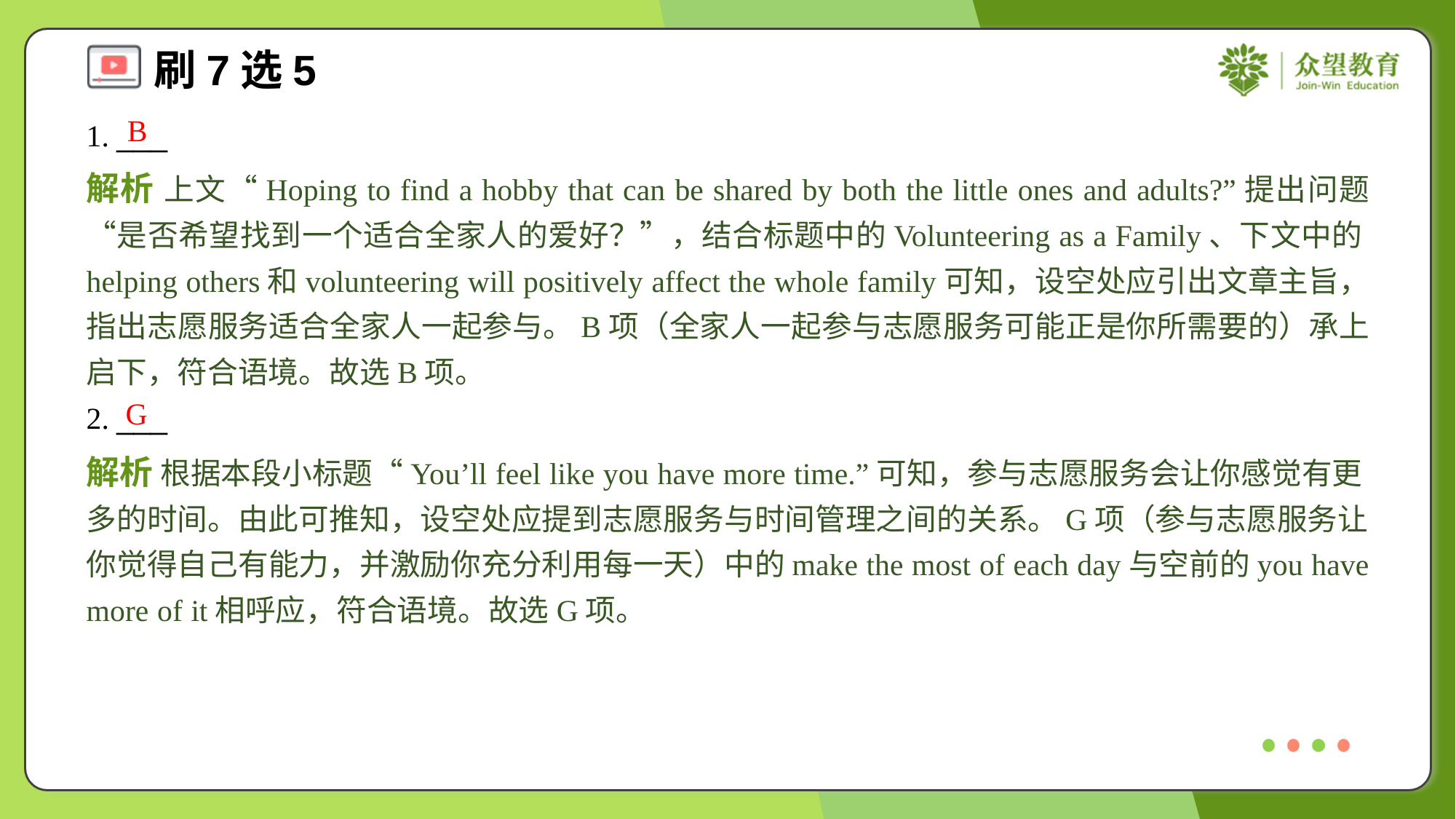

B
1. ___
解析 上文“Hoping to find a hobby that can be shared by both the little ones and adults?”提出问题“是否希望找到一个适合全家人的爱好？”，结合标题中的Volunteering as a Family、下文中的helping others和volunteering will positively affect the whole family可知，设空处应引出文章主旨，指出志愿服务适合全家人一起参与。B项（全家人一起参与志愿服务可能正是你所需要的）承上启下，符合语境。故选B项。
G
2. ___
解析 根据本段小标题“You’ll feel like you have more time.”可知，参与志愿服务会让你感觉有更多的时间。由此可推知，设空处应提到志愿服务与时间管理之间的关系。G项（参与志愿服务让你觉得自己有能力，并激励你充分利用每一天）中的make the most of each day与空前的you have more of it相呼应，符合语境。故选G项。